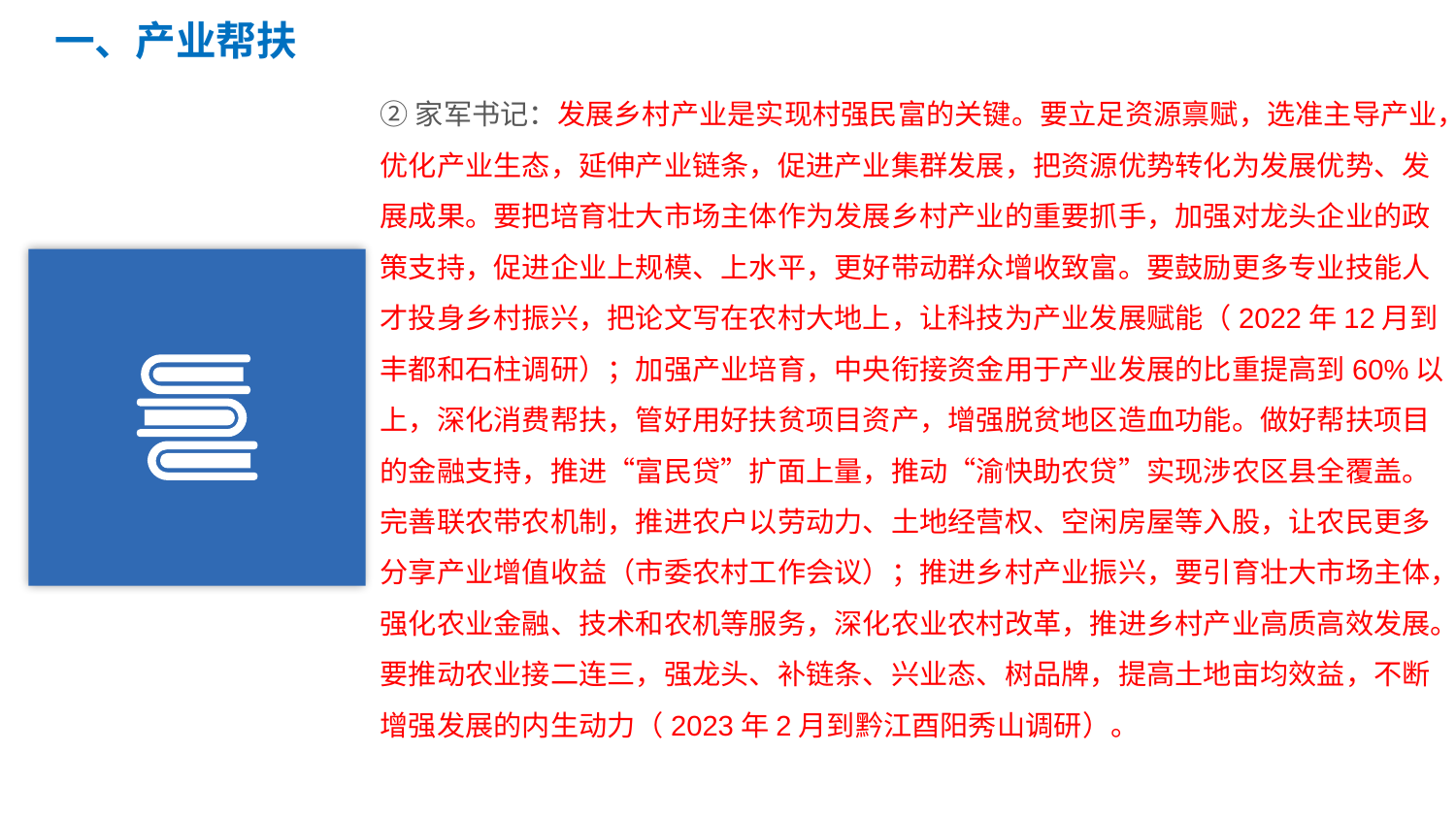

一、产业帮扶
# ②家军书记：发展乡村产业是实现村强民富的关键。要立足资源禀赋，选准主导产业，优化产业生态，延伸产业链条，促进产业集群发展，把资源优势转化为发展优势、发展成果。要把培育壮大市场主体作为发展乡村产业的重要抓手，加强对龙头企业的政策支持，促进企业上规模、上水平，更好带动群众增收致富。要鼓励更多专业技能人才投身乡村振兴，把论文写在农村大地上，让科技为产业发展赋能（2022年12月到丰都和石柱调研）；加强产业培育，中央衔接资金用于产业发展的比重提高到60%以上，深化消费帮扶，管好用好扶贫项目资产，增强脱贫地区造血功能。做好帮扶项目的金融支持，推进“富民贷”扩面上量，推动“渝快助农贷”实现涉农区县全覆盖。完善联农带农机制，推进农户以劳动力、土地经营权、空闲房屋等入股，让农民更多分享产业增值收益（市委农村工作会议）；推进乡村产业振兴，要引育壮大市场主体，强化农业金融、技术和农机等服务，深化农业农村改革，推进乡村产业高质高效发展。要推动农业接二连三，强龙头、补链条、兴业态、树品牌，提高土地亩均效益，不断增强发展的内生动力（2023年2月到黔江酉阳秀山调研）。